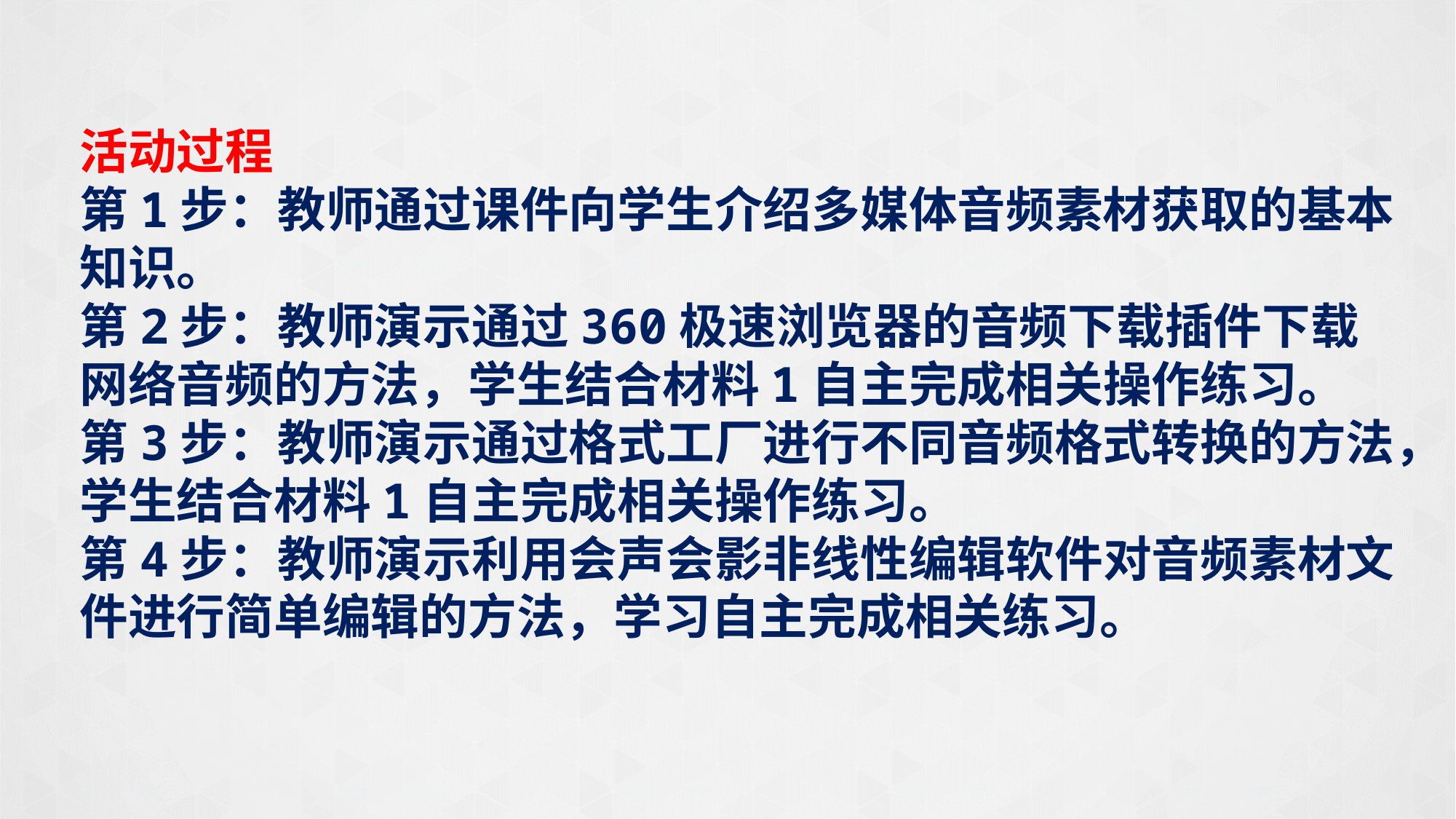

活动过程
第1步：教师通过课件向学生介绍多媒体音频素材获取的基本知识。
第2步：教师演示通过360极速浏览器的音频下载插件下载网络音频的方法，学生结合材料1自主完成相关操作练习。
第3步：教师演示通过格式工厂进行不同音频格式转换的方法，学生结合材料1自主完成相关操作练习。
第4步：教师演示利用会声会影非线性编辑软件对音频素材文件进行简单编辑的方法，学习自主完成相关练习。